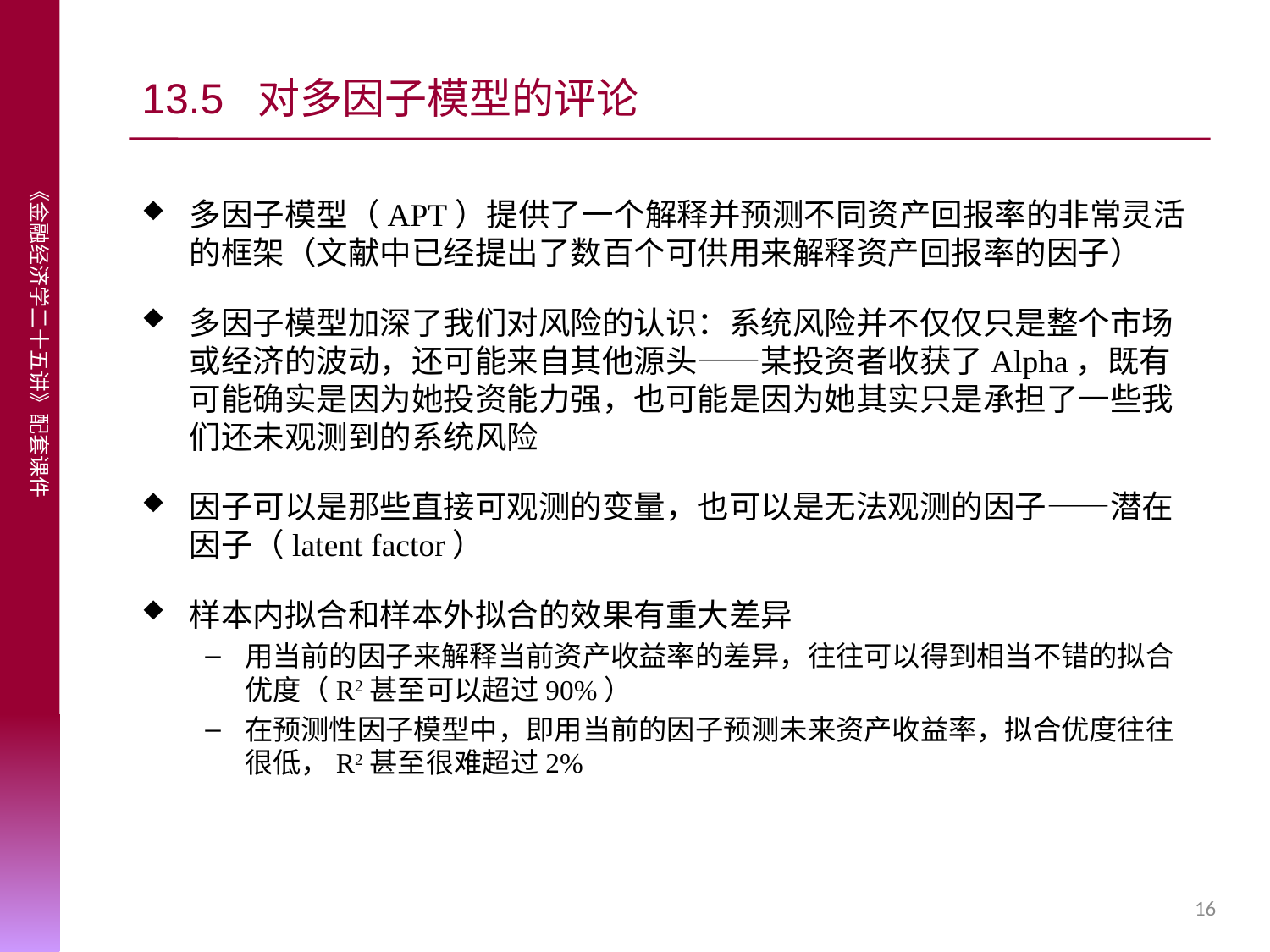

# 13.5  对多因子模型的评论
多因子模型（APT）提供了一个解释并预测不同资产回报率的非常灵活的框架（文献中已经提出了数百个可供用来解释资产回报率的因子）
多因子模型加深了我们对风险的认识：系统风险并不仅仅只是整个市场或经济的波动，还可能来自其他源头——某投资者收获了Alpha，既有可能确实是因为她投资能力强，也可能是因为她其实只是承担了一些我们还未观测到的系统风险
因子可以是那些直接可观测的变量，也可以是无法观测的因子——潜在因子（latent factor）
样本内拟合和样本外拟合的效果有重大差异
用当前的因子来解释当前资产收益率的差异，往往可以得到相当不错的拟合优度（R2甚至可以超过90%）
在预测性因子模型中，即用当前的因子预测未来资产收益率，拟合优度往往很低，R2甚至很难超过2%
16